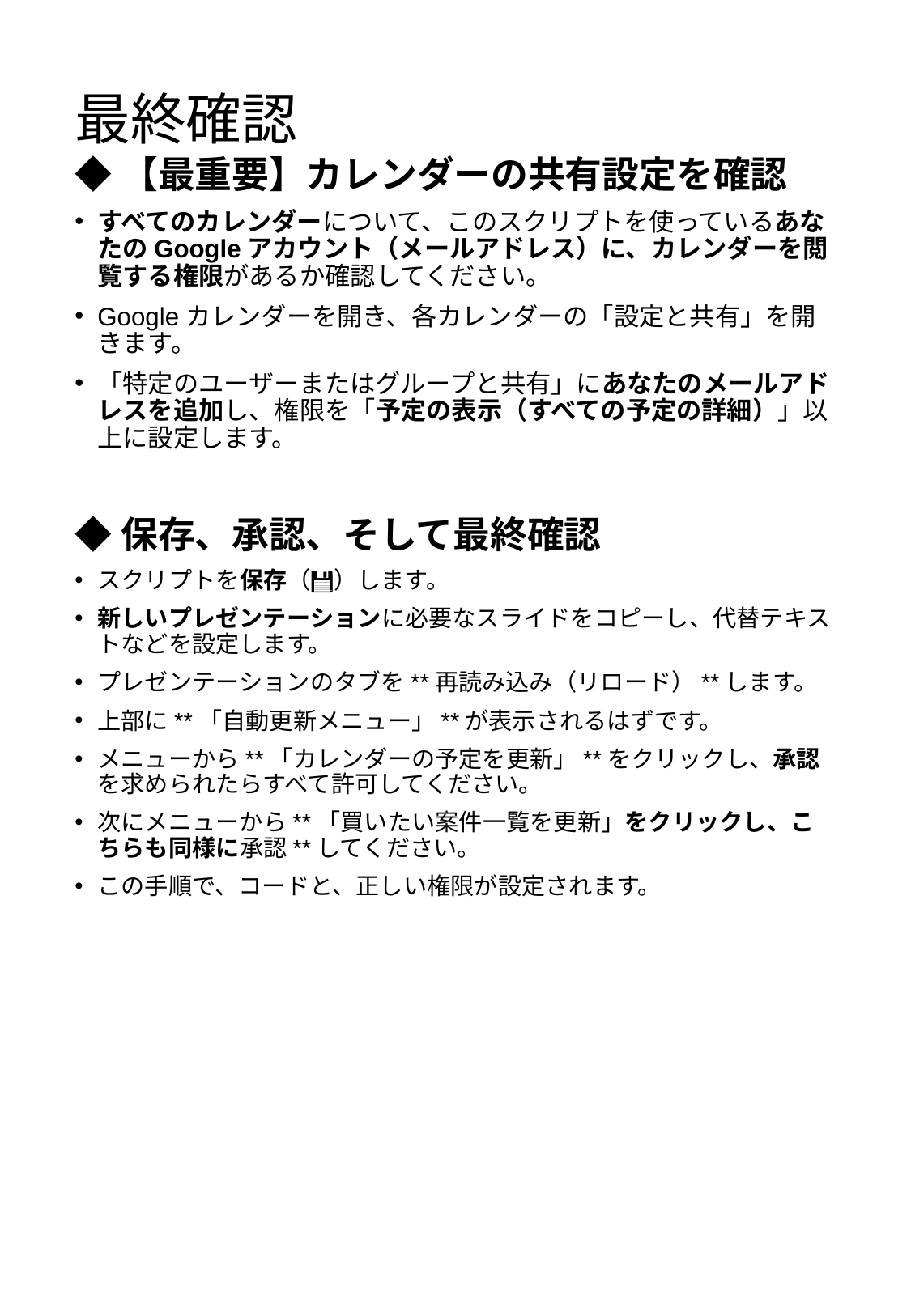

# 最終確認
◆【最重要】カレンダーの共有設定を確認
すべてのカレンダーについて、このスクリプトを使っているあなたのGoogleアカウント（メールアドレス）に、カレンダーを閲覧する権限があるか確認してください。
Googleカレンダーを開き、各カレンダーの「設定と共有」を開きます。
「特定のユーザーまたはグループと共有」にあなたのメールアドレスを追加し、権限を「予定の表示（すべての予定の詳細）」以上に設定します。

◆保存、承認、そして最終確認
スクリプトを保存（💾）します。
新しいプレゼンテーションに必要なスライドをコピーし、代替テキストなどを設定します。
プレゼンテーションのタブを**再読み込み（リロード）**します。
上部に**「自動更新メニュー」**が表示されるはずです。
メニューから**「カレンダーの予定を更新」**をクリックし、承認を求められたらすべて許可してください。
次にメニューから**「買いたい案件一覧を更新」をクリックし、こちらも同様に承認**してください。
この手順で、コードと、正しい権限が設定されます。